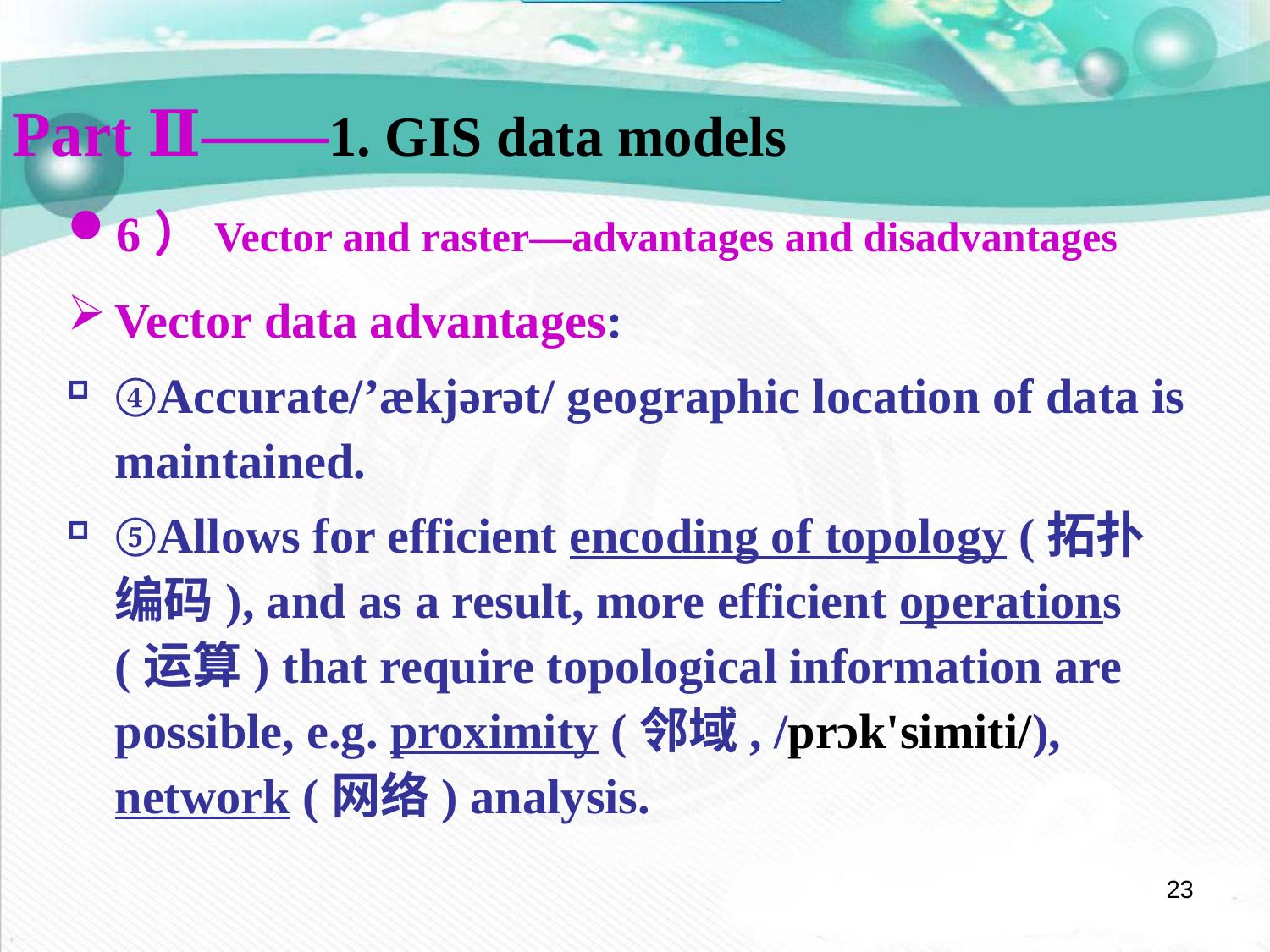

Part Ⅱ——1. GIS data models
6）Vector and raster—advantages and disadvantages
Vector data advantages:
④Accurate/’ækjərət/ geographic location of data is maintained.
⑤Allows for efficient encoding of topology (拓扑编码), and as a result, more efficient operations (运算) that require topological information are possible, e.g. proximity (邻域, /prɔk'simiti/), network (网络) analysis.
23